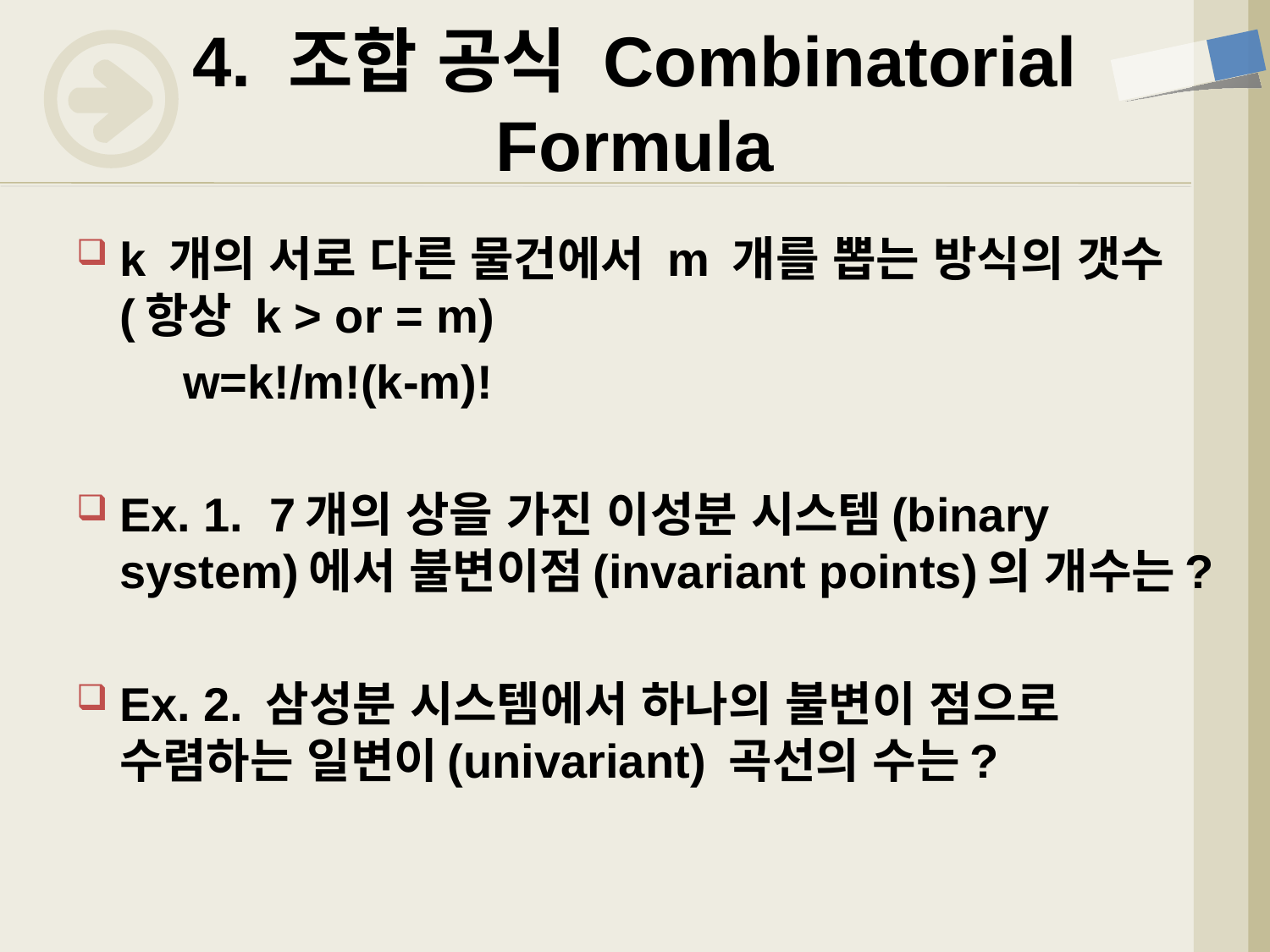

# 4. 조합 공식 Combinatorial Formula
k 개의 서로 다른 물건에서 m 개를 뽑는 방식의 갯수 (항상 k > or = m)
	w=k!/m!(k-m)!

Ex. 1.  7개의 상을 가진 이성분 시스템(binary system)에서 불변이점(invariant points)의 개수는?

Ex. 2. 삼성분 시스템에서 하나의 불변이 점으로 수렴하는 일변이(univariant) 곡선의 수는?